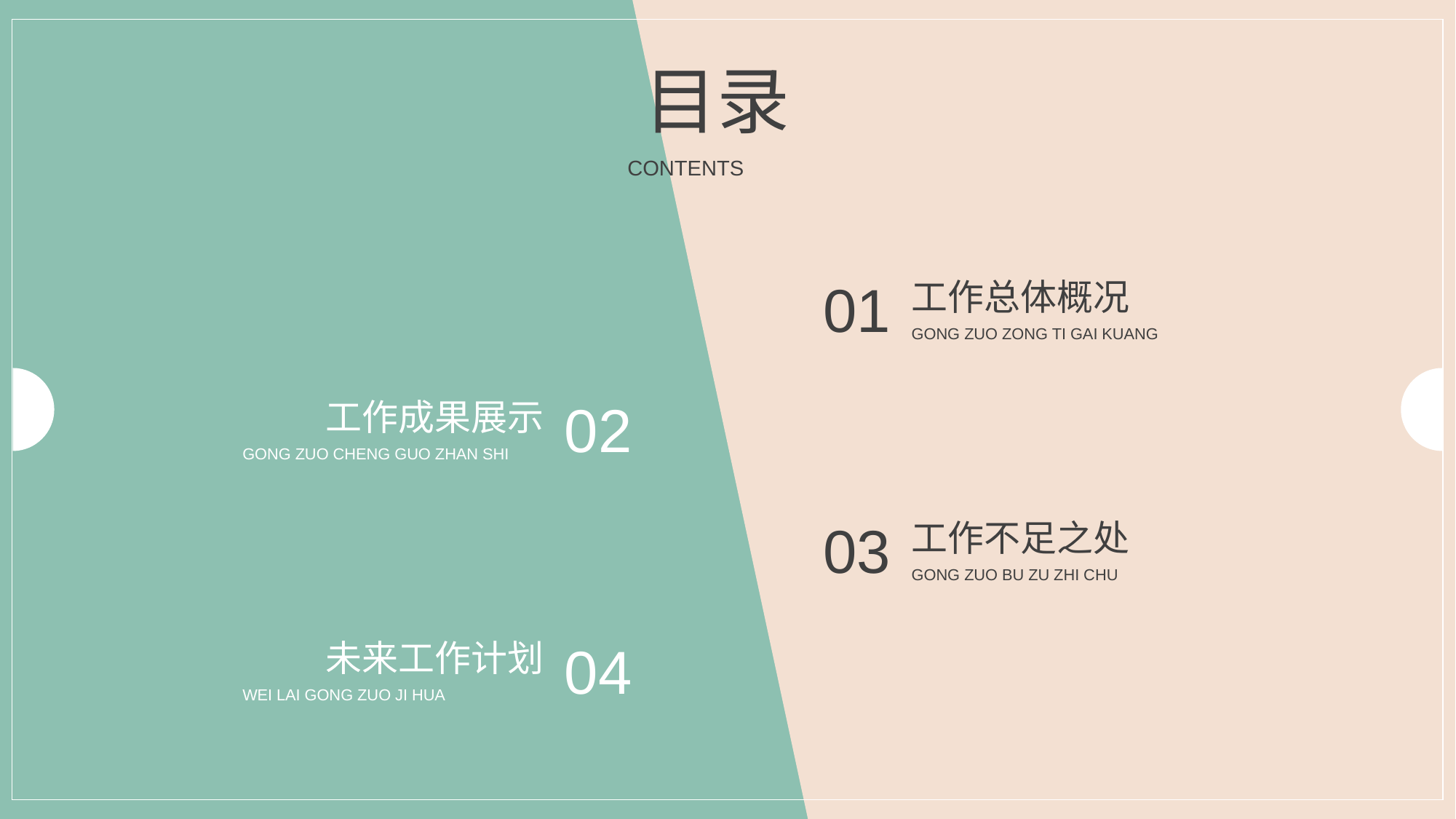

目录
CONTENTS
01
工作总体概况
GONG ZUO ZONG TI GAI KUANG

02
工作成果展示
GONG ZUO CHENG GUO ZHAN SHI
03
工作不足之处
GONG ZUO BU ZU ZHI CHU
04
未来工作计划
WEI LAI GONG ZUO JI HUA